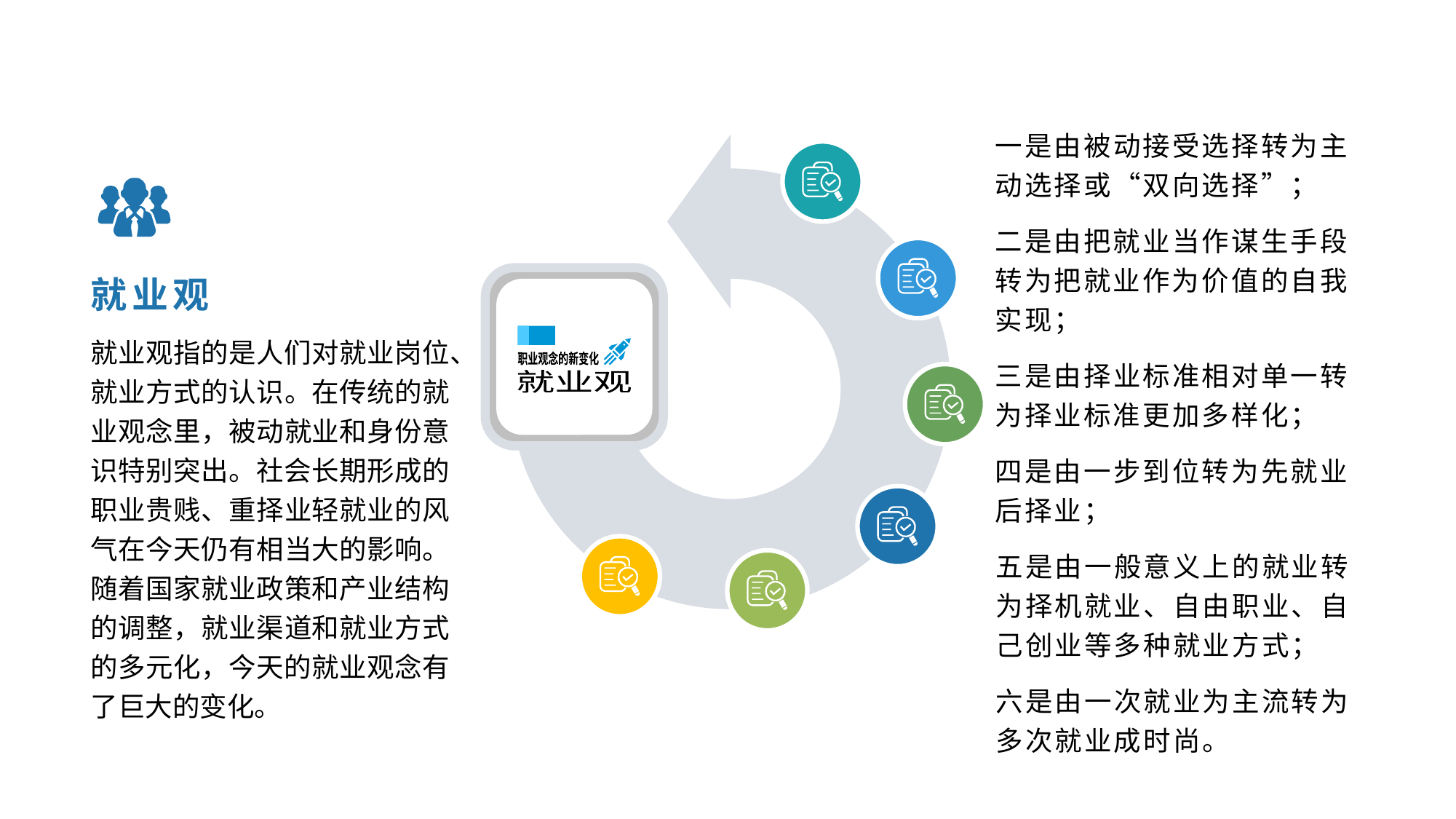

一是由被动接受选择转为主动选择或“双向选择”；

二是由把就业当作谋生手段转为把就业作为价值的自我实现；

就业观

就业观指的是人们对就业岗位、就业方式的认识。在传统的就业观念里，被动就业和身份意识特别突出。社会长期形成的职业贵贱、重择业轻就业的风气在今天仍有相当大的影响。随着国家就业政策和产业结构的调整，就业渠道和就业方式的多元化，今天的就业观念有了巨大的变化。

三是由择业标准相对单一转为择业标准更加多样化；
职业观念的新变化

就业观

四是由一步到位转为先就业后择业；

五是由一般意义上的就业转为择机就业、自由职业、自己创业等多种就业方式；

六是由一次就业为主流转为多次就业成时尚。